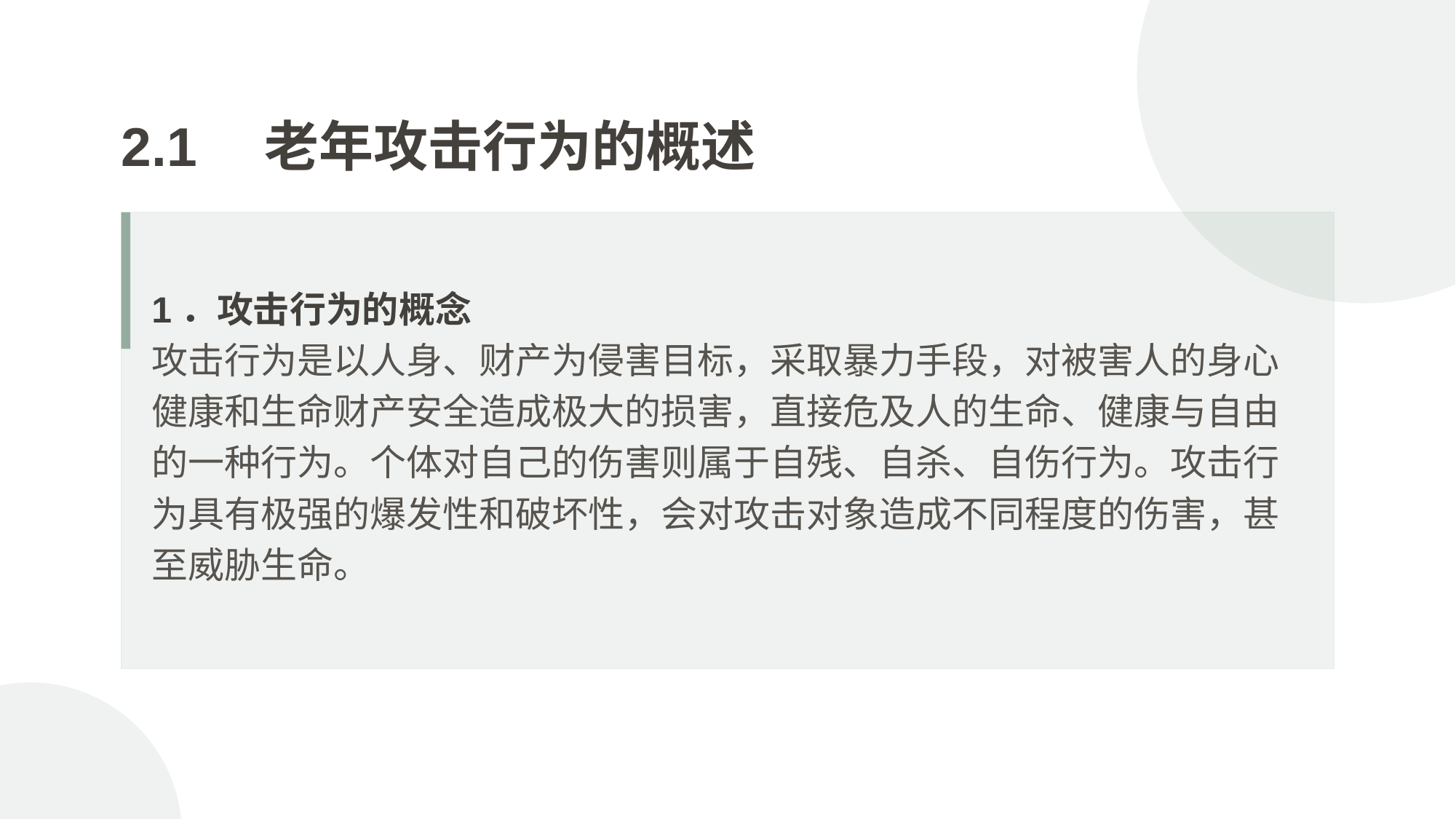

2.1　老年攻击行为的概述

1．攻击行为的概念
攻击行为是以人身、财产为侵害目标，采取暴力手段，对被害人的身心健康和生命财产安全造成极大的损害，直接危及人的生命、健康与自由的一种行为。个体对自己的伤害则属于自残、自杀、自伤行为。攻击行为具有极强的爆发性和破坏性，会对攻击对象造成不同程度的伤害，甚至威胁生命。